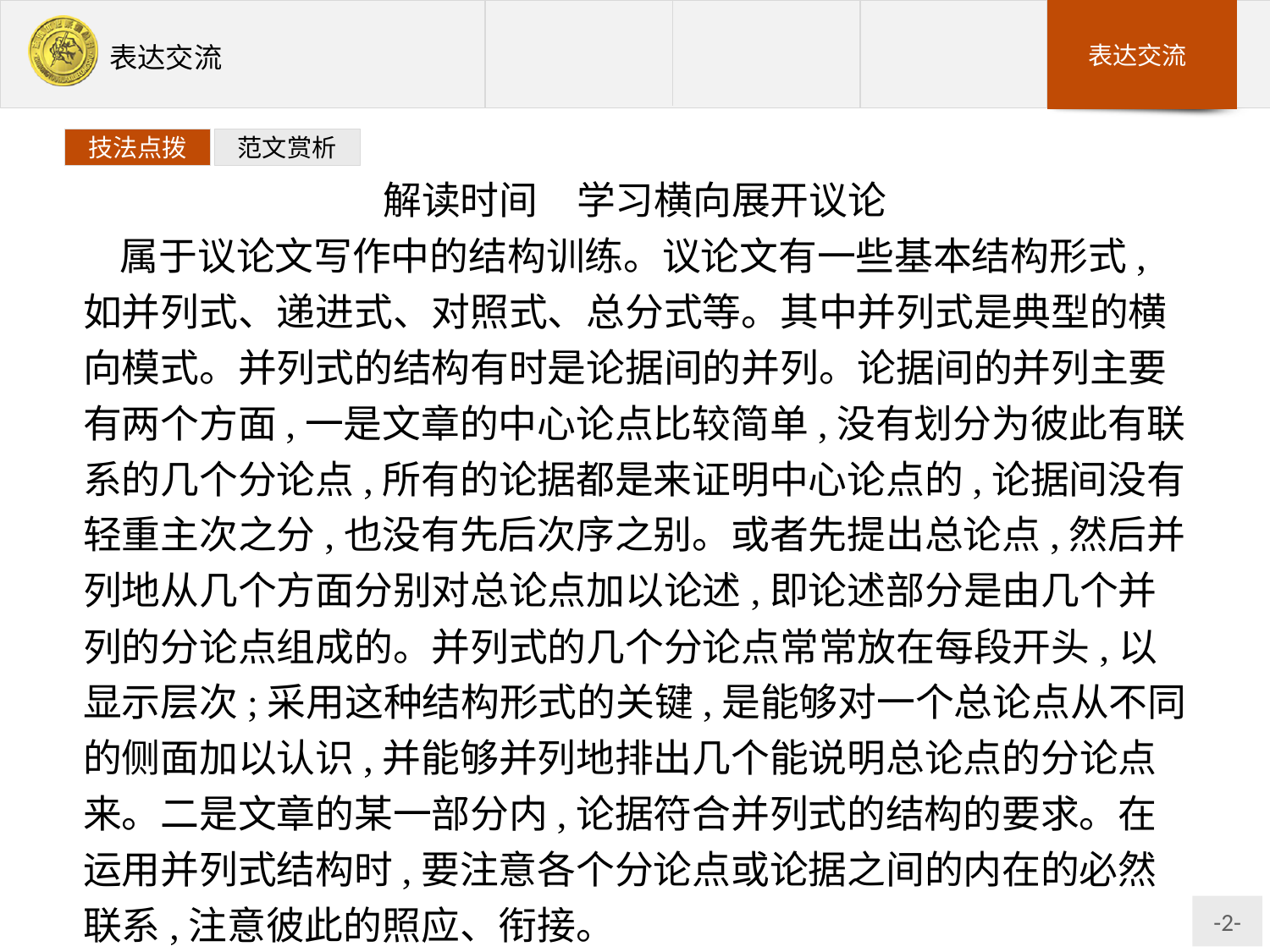

技法点拨
范文赏析
解读时间　学习横向展开议论
属于议论文写作中的结构训练。议论文有一些基本结构形式,如并列式、递进式、对照式、总分式等。其中并列式是典型的横向模式。并列式的结构有时是论据间的并列。论据间的并列主要有两个方面,一是文章的中心论点比较简单,没有划分为彼此有联系的几个分论点,所有的论据都是来证明中心论点的,论据间没有轻重主次之分,也没有先后次序之别。或者先提出总论点,然后并列地从几个方面分别对总论点加以论述,即论述部分是由几个并列的分论点组成的。并列式的几个分论点常常放在每段开头,以显示层次;采用这种结构形式的关键,是能够对一个总论点从不同的侧面加以认识,并能够并列地排出几个能说明总论点的分论点来。二是文章的某一部分内,论据符合并列式的结构的要求。在运用并列式结构时,要注意各个分论点或论据之间的内在的必然联系,注意彼此的照应、衔接。